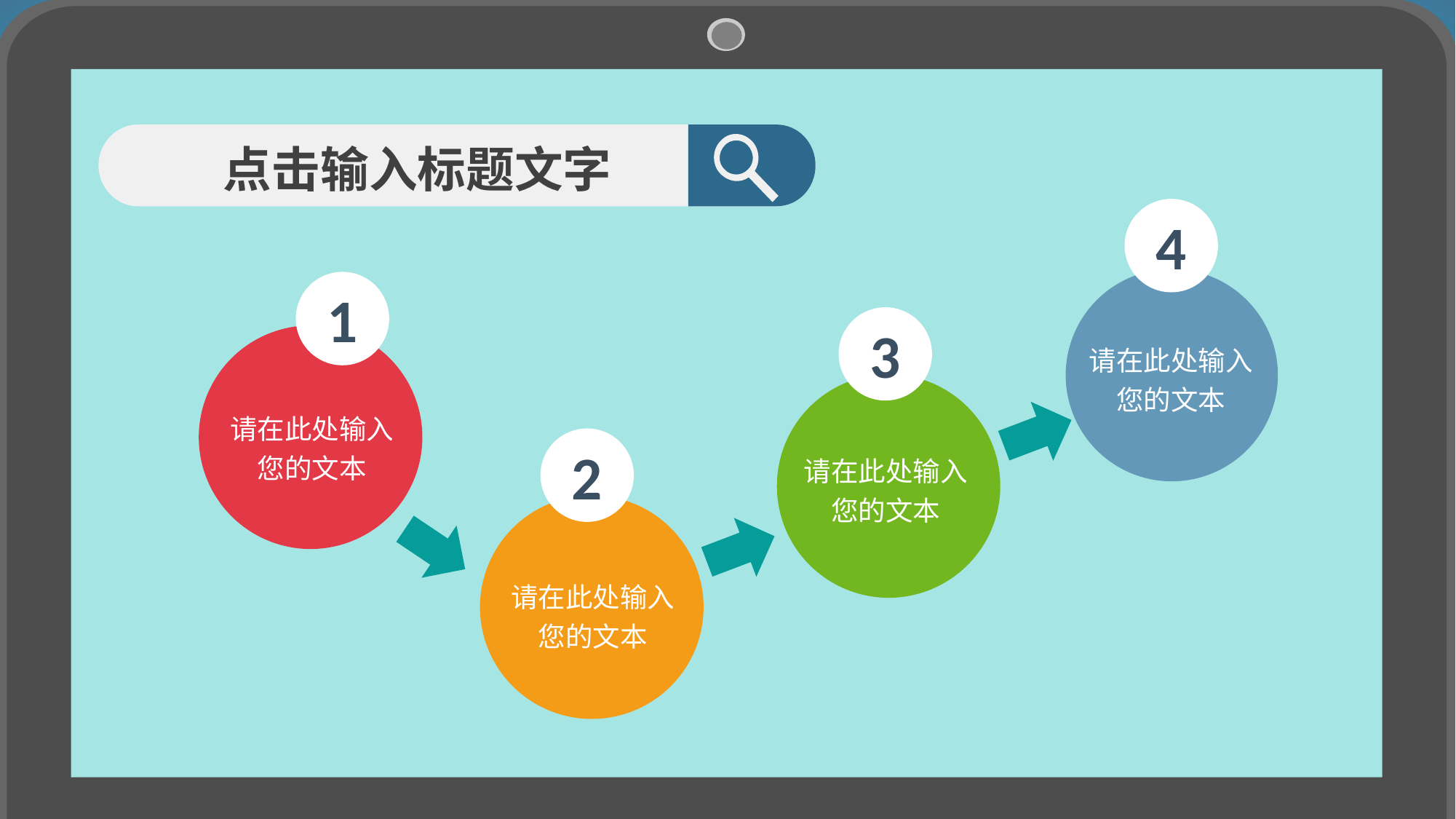

点击输入标题文字
4

1
3

请在此处输入您的文本

请在此处输入您的文本

2
请在此处输入您的文本

请在此处输入您的文本